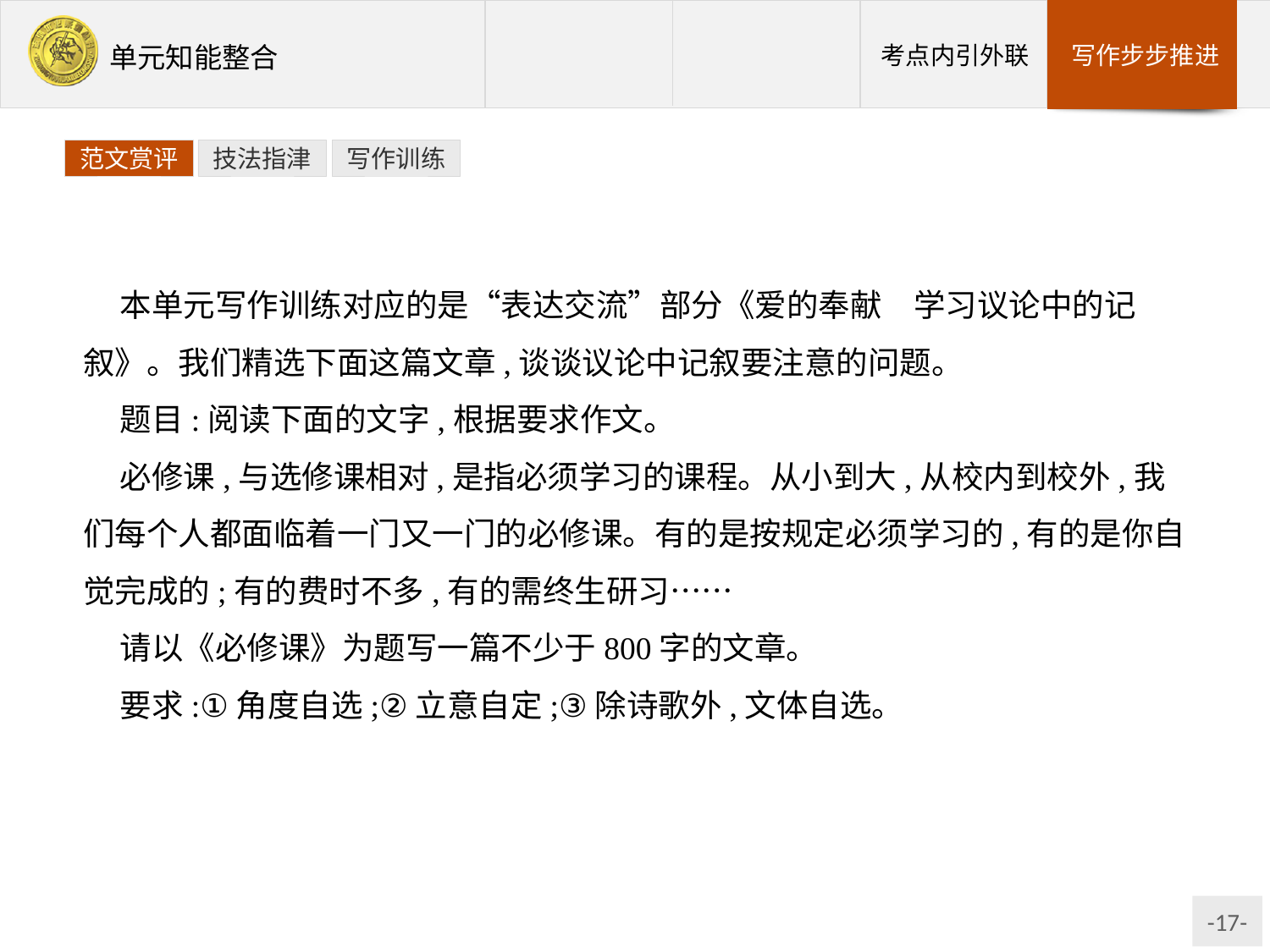

范文赏评
技法指津
写作训练
本单元写作训练对应的是“表达交流”部分《爱的奉献　学习议论中的记叙》。我们精选下面这篇文章,谈谈议论中记叙要注意的问题。
题目:阅读下面的文字,根据要求作文。
必修课,与选修课相对,是指必须学习的课程。从小到大,从校内到校外,我们每个人都面临着一门又一门的必修课。有的是按规定必须学习的,有的是你自觉完成的;有的费时不多,有的需终生研习……
请以《必修课》为题写一篇不少于800字的文章。
要求:①角度自选;②立意自定;③除诗歌外,文体自选。